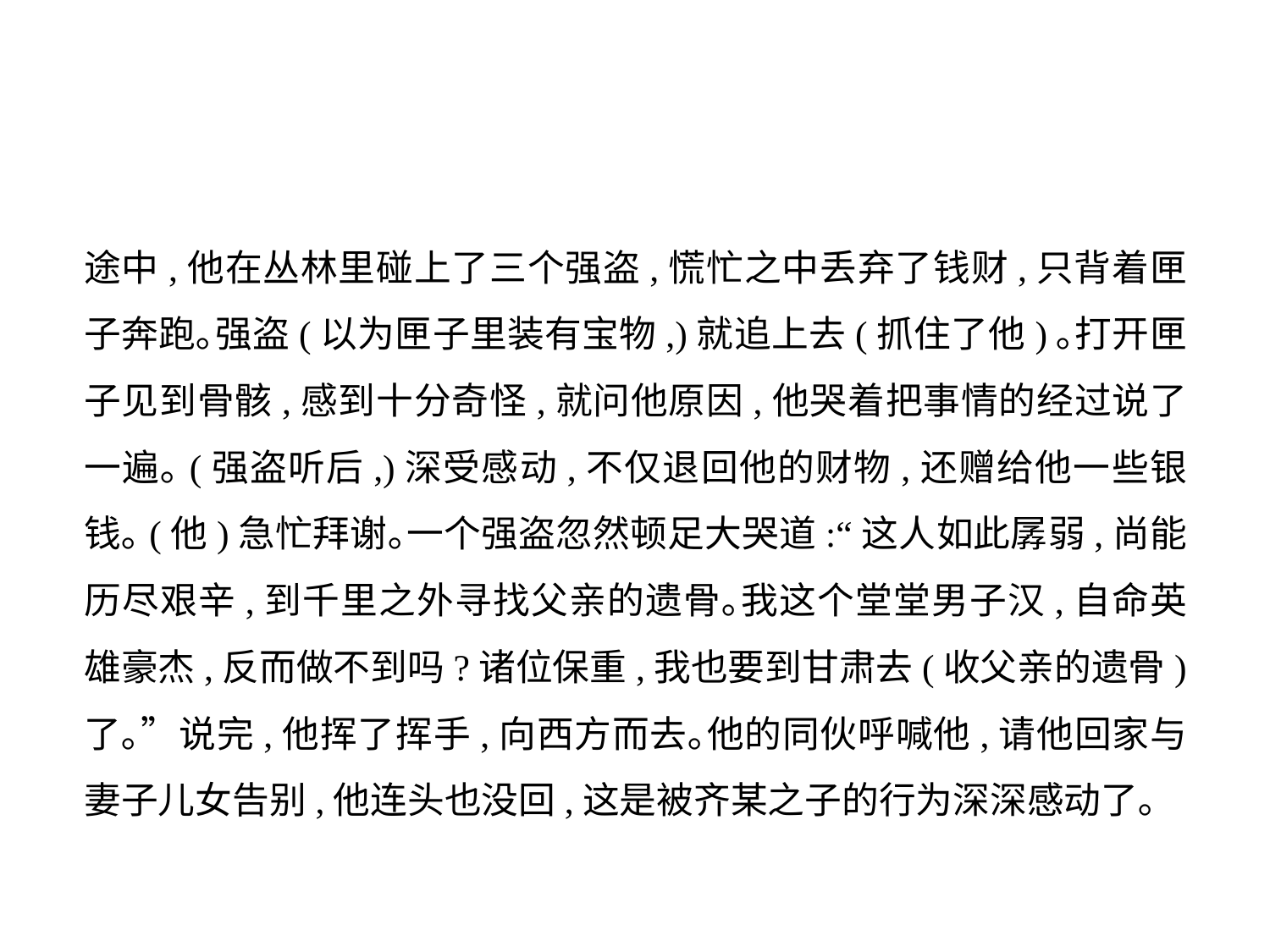

途中,他在丛林里碰上了三个强盗,慌忙之中丢弃了钱财,只背着匣子奔跑｡强盗(以为匣子里装有宝物,)就追上去(抓住了他)｡打开匣子见到骨骸,感到十分奇怪,就问他原因,他哭着把事情的经过说了一遍｡(强盗听后,)深受感动,不仅退回他的财物,还赠给他一些银钱｡(他)急忙拜谢｡一个强盗忽然顿足大哭道:“这人如此孱弱,尚能历尽艰辛,到千里之外寻找父亲的遗骨｡我这个堂堂男子汉,自命英雄豪杰,反而做不到吗?诸位保重,我也要到甘肃去(收父亲的遗骨)了｡”说完,他挥了挥手,向西方而去｡他的同伙呼喊他,请他回家与妻子儿女告别,他连头也没回,这是被齐某之子的行为深深感动了｡